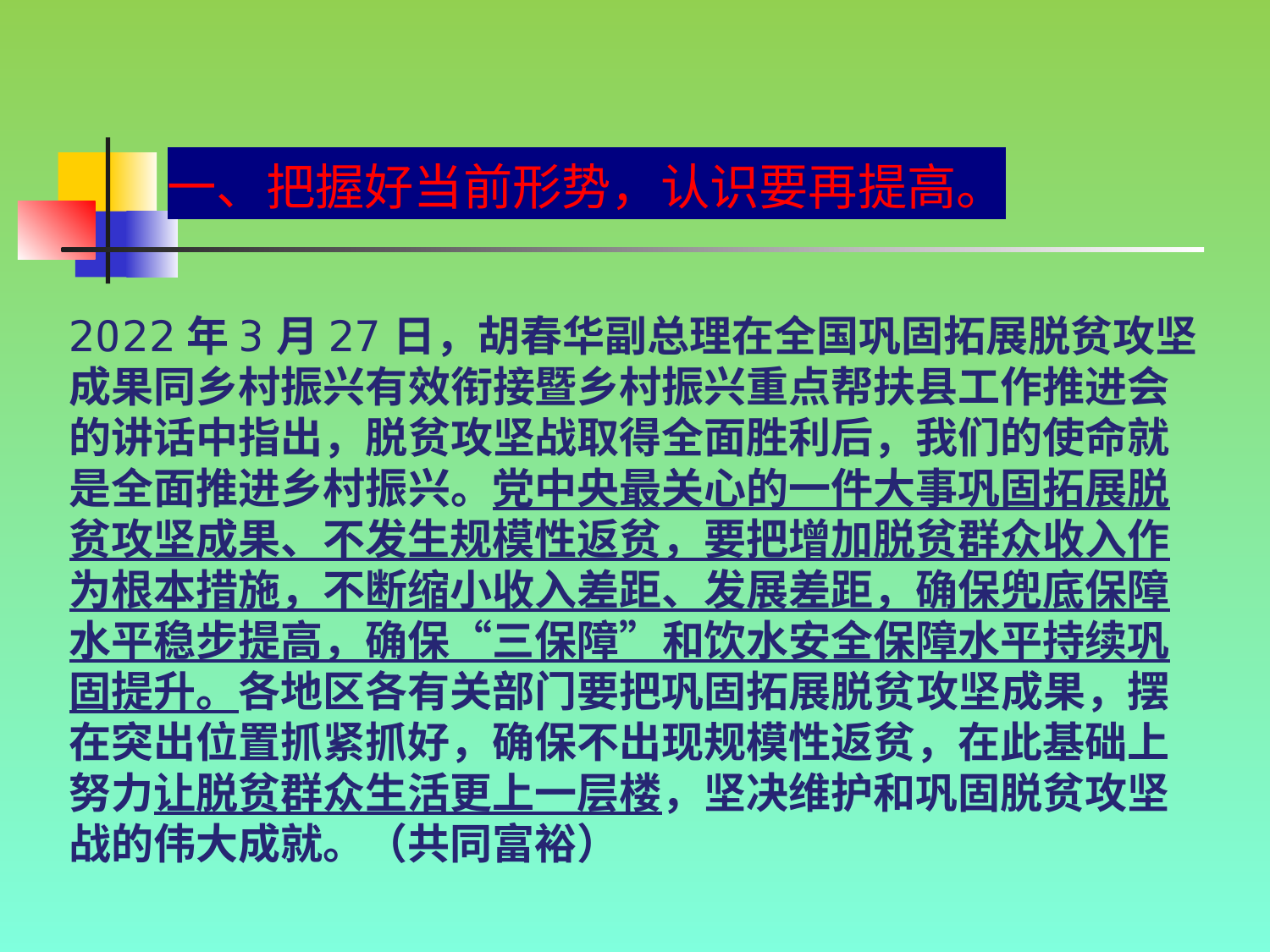

一、把握好当前形势，认识要再提高。
2022年3月27日，胡春华副总理在全国巩固拓展脱贫攻坚成果同乡村振兴有效衔接暨乡村振兴重点帮扶县工作推进会的讲话中指出，脱贫攻坚战取得全面胜利后，我们的使命就是全面推进乡村振兴。党中央最关心的一件大事巩固拓展脱贫攻坚成果、不发生规模性返贫，要把增加脱贫群众收入作为根本措施，不断缩小收入差距、发展差距，确保兜底保障水平稳步提高，确保“三保障”和饮水安全保障水平持续巩固提升。各地区各有关部门要把巩固拓展脱贫攻坚成果，摆在突出位置抓紧抓好，确保不出现规模性返贫，在此基础上努力让脱贫群众生活更上一层楼，坚决维护和巩固脱贫攻坚战的伟大成就。（共同富裕）